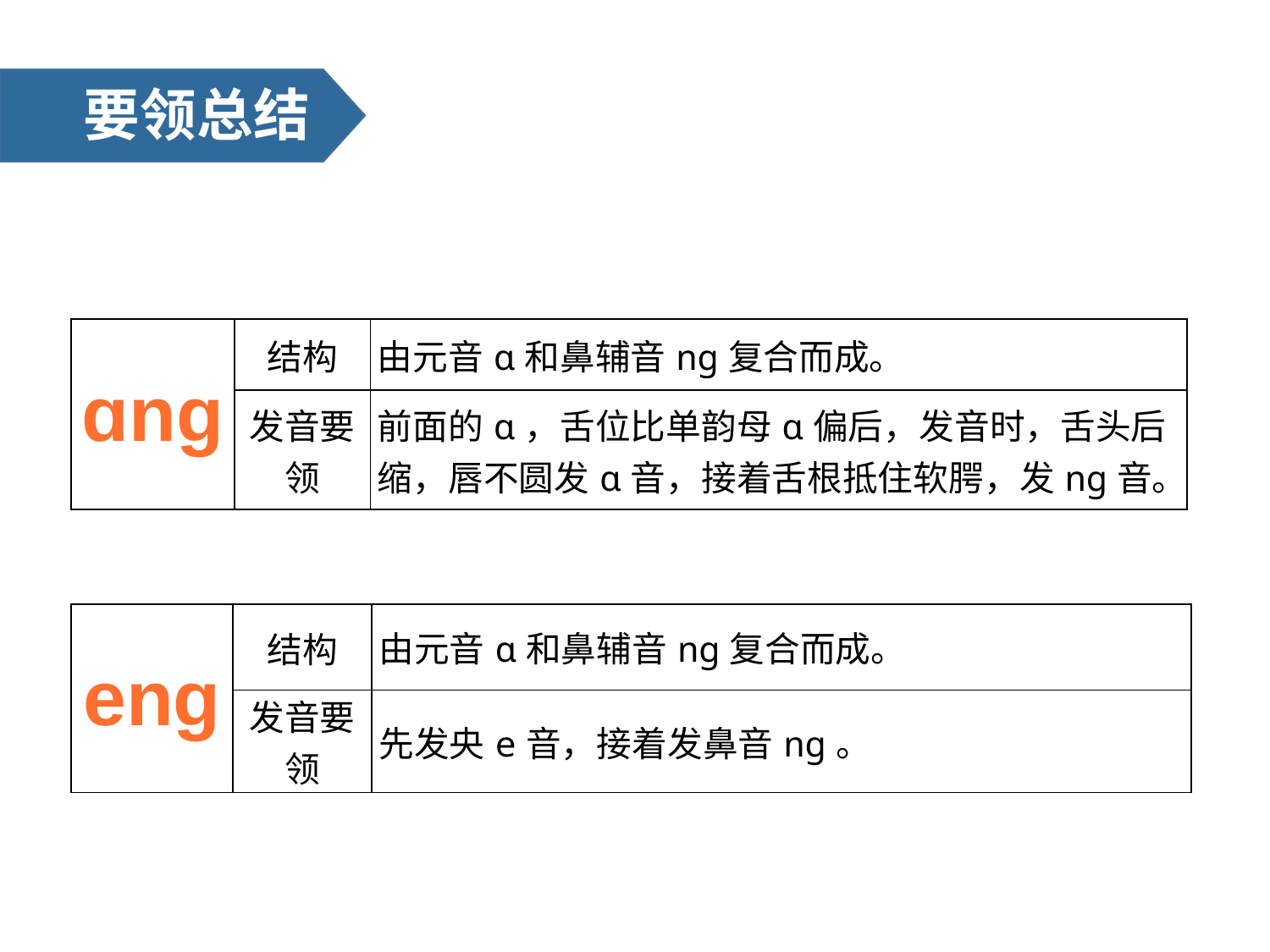

要领总结
| ɑng | 结构 | 由元音ɑ和鼻辅音nɡ复合而成。 |
| --- | --- | --- |
|  | 发音要领 | 前面的ɑ，舌位比单韵母ɑ偏后，发音时，舌头后缩，唇不圆发ɑ音，接着舌根抵住软腭，发nɡ音。 |
| eng | 结构 | 由元音ɑ和鼻辅音nɡ复合而成。 |
| --- | --- | --- |
|  | 发音要领 | 先发央e音，接着发鼻音nɡ。 |